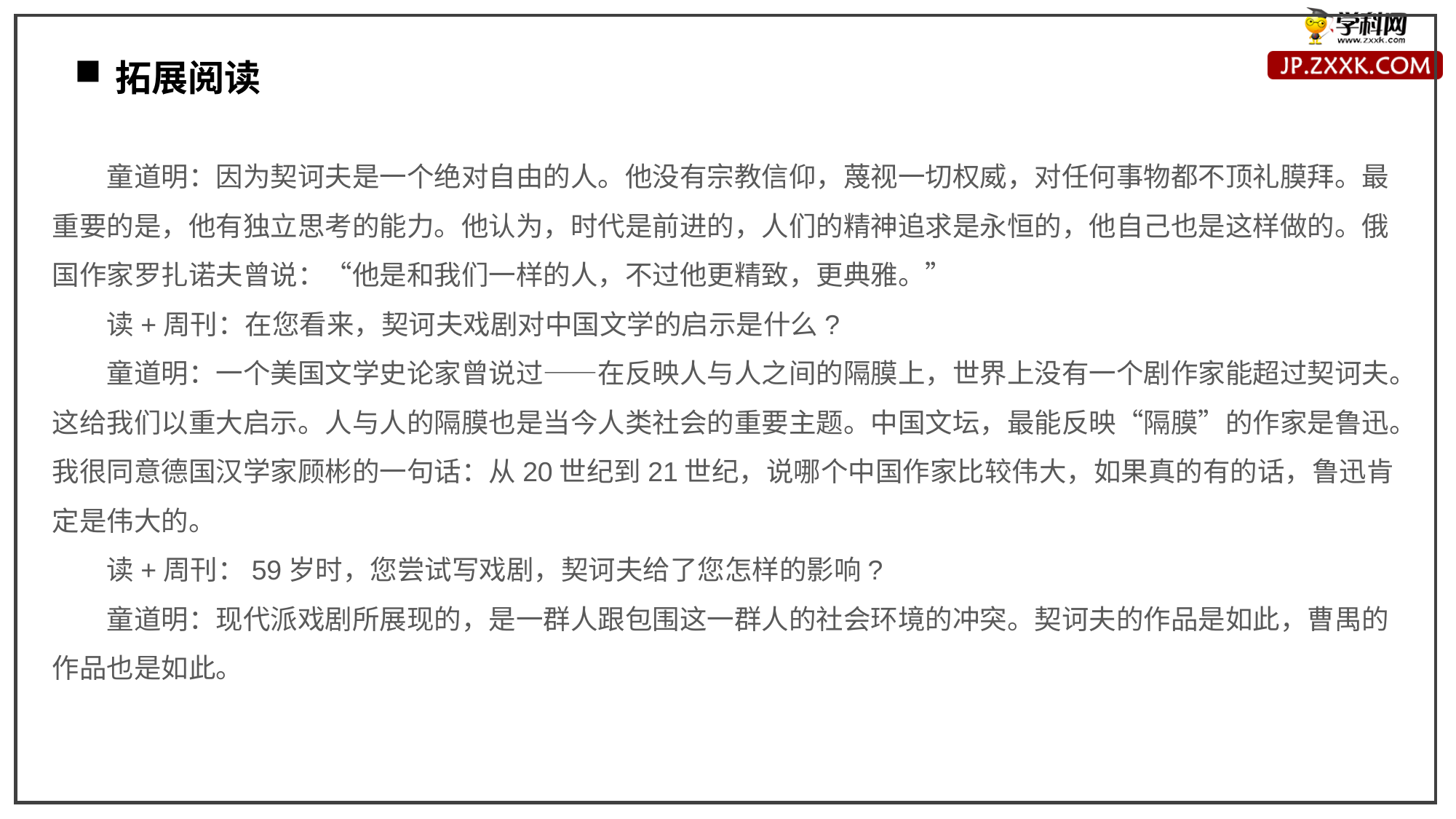

拓展阅读
童道明：因为契诃夫是一个绝对自由的人。他没有宗教信仰，蔑视一切权威，对任何事物都不顶礼膜拜。最重要的是，他有独立思考的能力。他认为，时代是前进的，人们的精神追求是永恒的，他自己也是这样做的。俄国作家罗扎诺夫曾说：“他是和我们一样的人，不过他更精致，更典雅。”
读+周刊：在您看来，契诃夫戏剧对中国文学的启示是什么?
童道明：一个美国文学史论家曾说过——在反映人与人之间的隔膜上，世界上没有一个剧作家能超过契诃夫。这给我们以重大启示。人与人的隔膜也是当今人类社会的重要主题。中国文坛，最能反映“隔膜”的作家是鲁迅。我很同意德国汉学家顾彬的一句话：从20世纪到21世纪，说哪个中国作家比较伟大，如果真的有的话，鲁迅肯定是伟大的。
读+周刊：59岁时，您尝试写戏剧，契诃夫给了您怎样的影响?
童道明：现代派戏剧所展现的，是一群人跟包围这一群人的社会环境的冲突。契诃夫的作品是如此，曹禺的作品也是如此。